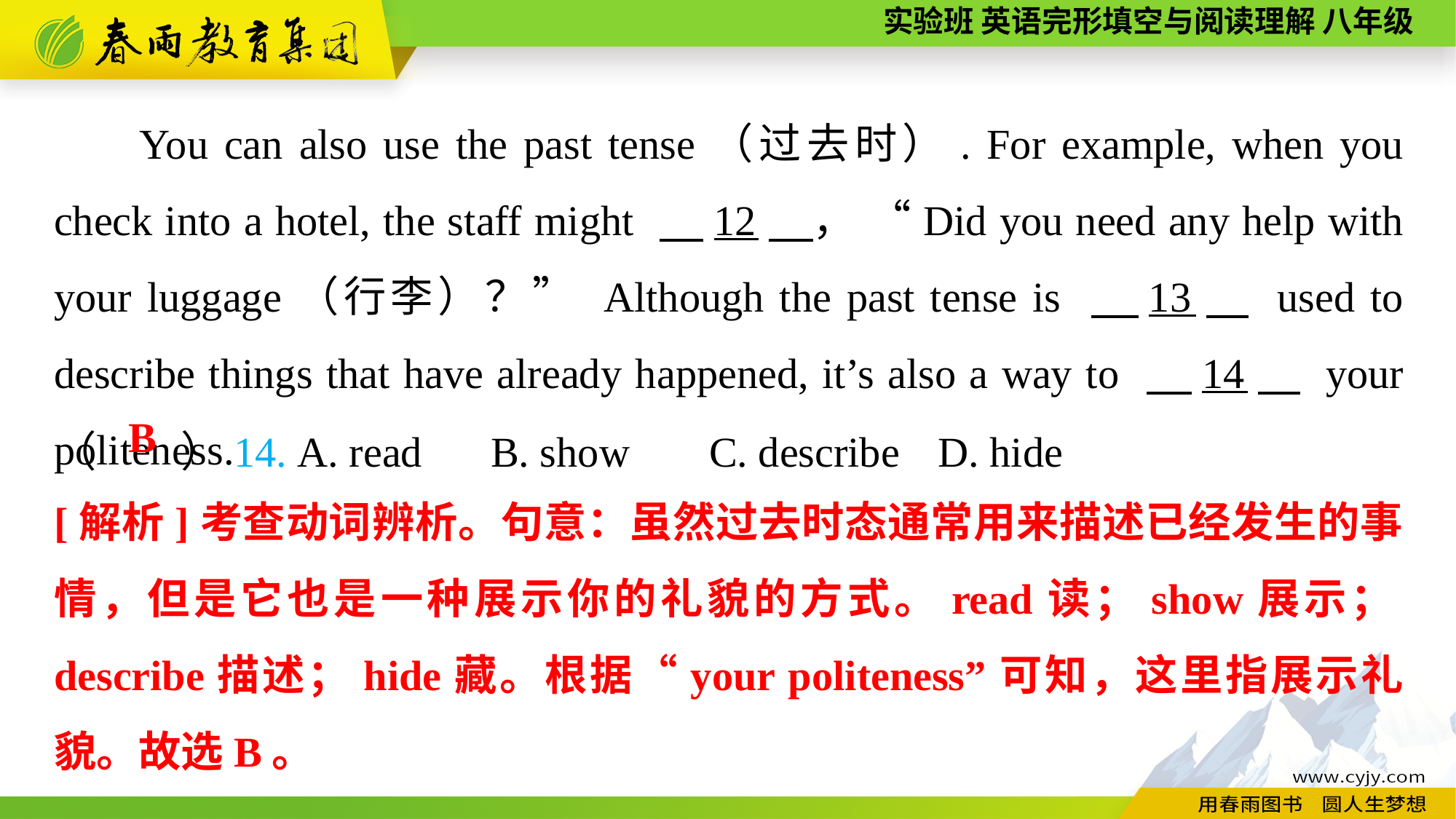

You can also use the past tense（过去时）. For example, when you check into a hotel, the staff might 　12　， “Did you need any help with your luggage（行李）？” Although the past tense is 　13　 used to describe things that have already happened, it’s also a way to 　14　 your politeness.
（　　）14. A. read	B. show      	C. describe	 D. hide
B
[解析]考查动词辨析。句意：虽然过去时态通常用来描述已经发生的事情，但是它也是一种展示你的礼貌的方式。read读；show展示；describe描述；hide藏。根据“your politeness”可知，这里指展示礼貌。故选B。